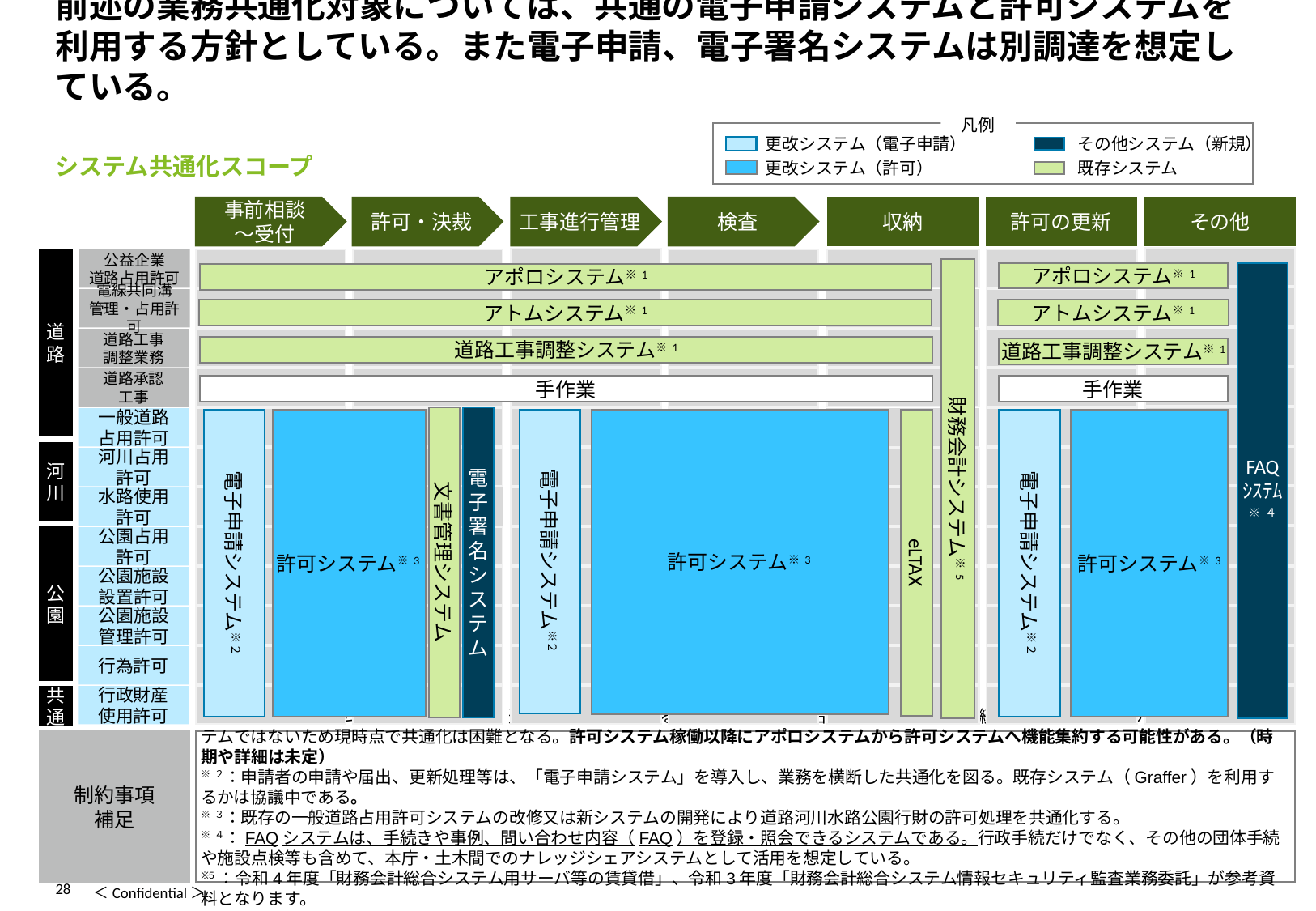

アポロシステム※1
アトムシステム※1
道路工事調整システム※1
手作業
# 前述の業務共通化対象については、共通の電子申請システムと許可システムを利用する方針としている。また電子申請、電子署名システムは別調達を想定している。
凡例

更改システム（電子申請）
その他システム（新規）
システム共通化スコープ

更改システム（許可）
既存システム

アポロシステム※1

アトムシステム※1
事前相談
～受付
許可・決裁
工事進行管理
検査
収納
許可の更新
その他
道路工事調整システム※1

公益企業
道路占用許可

財務会計システム※5
FAQ
ｼｽﾃﾑ
※４
手作業

電線共同溝
管理・占用許可

道路

道路工事
調整業務

道路承認
工事

文書管理システム
電子署名シス
テム

一般道路
占用許可

電子申請システム※２
許可システム※3
電子申請システム※２
許可システム※3
eLTAX
電子申請システム※２
許可システム※3

河川占用
許可

河川

水路使用
許可

公園占用
許可

公園施設
設置許可

公園

公園施設
管理許可

行為許可

行政財産
使用許可

共通
制約事項
補足
※１：アポロシステムやアトムシステム、道路工事調整に関するシステムは、国や占用者と独自回線を接続して運用されており、本市所有のシステムではないため現時点で共通化は困難となる。許可システム稼働以降にアポロシステムから許可システムへ機能集約する可能性がある。（時期や詳細は未定）
※２：申請者の申請や届出、更新処理等は、「電子申請システム」を導入し、業務を横断した共通化を図る。既存システム（Graffer）を利用するかは協議中である。
※３：既存の一般道路占用許可システムの改修又は新システムの開発により道路河川水路公園行財の許可処理を共通化する。
※４：FAQシステムは、手続きや事例、問い合わせ内容（FAQ）を登録・照会できるシステムである。行政手続だけでなく、その他の団体手続や施設点検等も含めて、本庁・土木間でのナレッジシェアシステムとして活用を想定している。
※5：令和4年度「財務会計総合システム用サーバ等の賃貸借」、令和3年度「財務会計総合システム情報セキュリティ監査業務委託」が参考資料となります。
28
＜Confidential＞